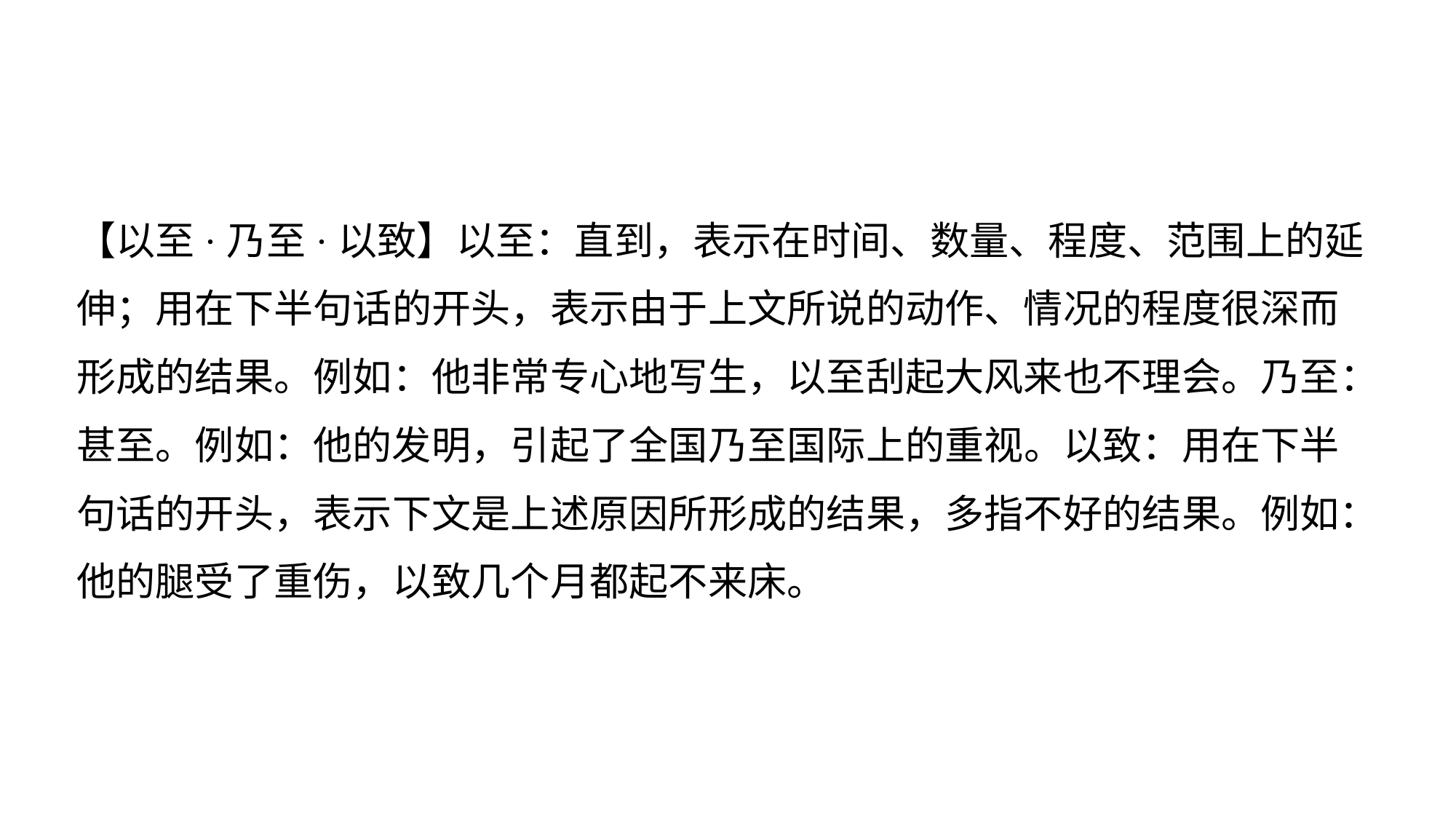

【以至·乃至·以致】以至：直到，表示在时间、数量、程度、范围上的延伸；用在下半句话的开头，表示由于上文所说的动作、情况的程度很深而形成的结果。例如：他非常专心地写生，以至刮起大风来也不理会。乃至：甚至。例如：他的发明，引起了全国乃至国际上的重视。以致：用在下半句话的开头，表示下文是上述原因所形成的结果，多指不好的结果。例如：他的腿受了重伤，以致几个月都起不来床。